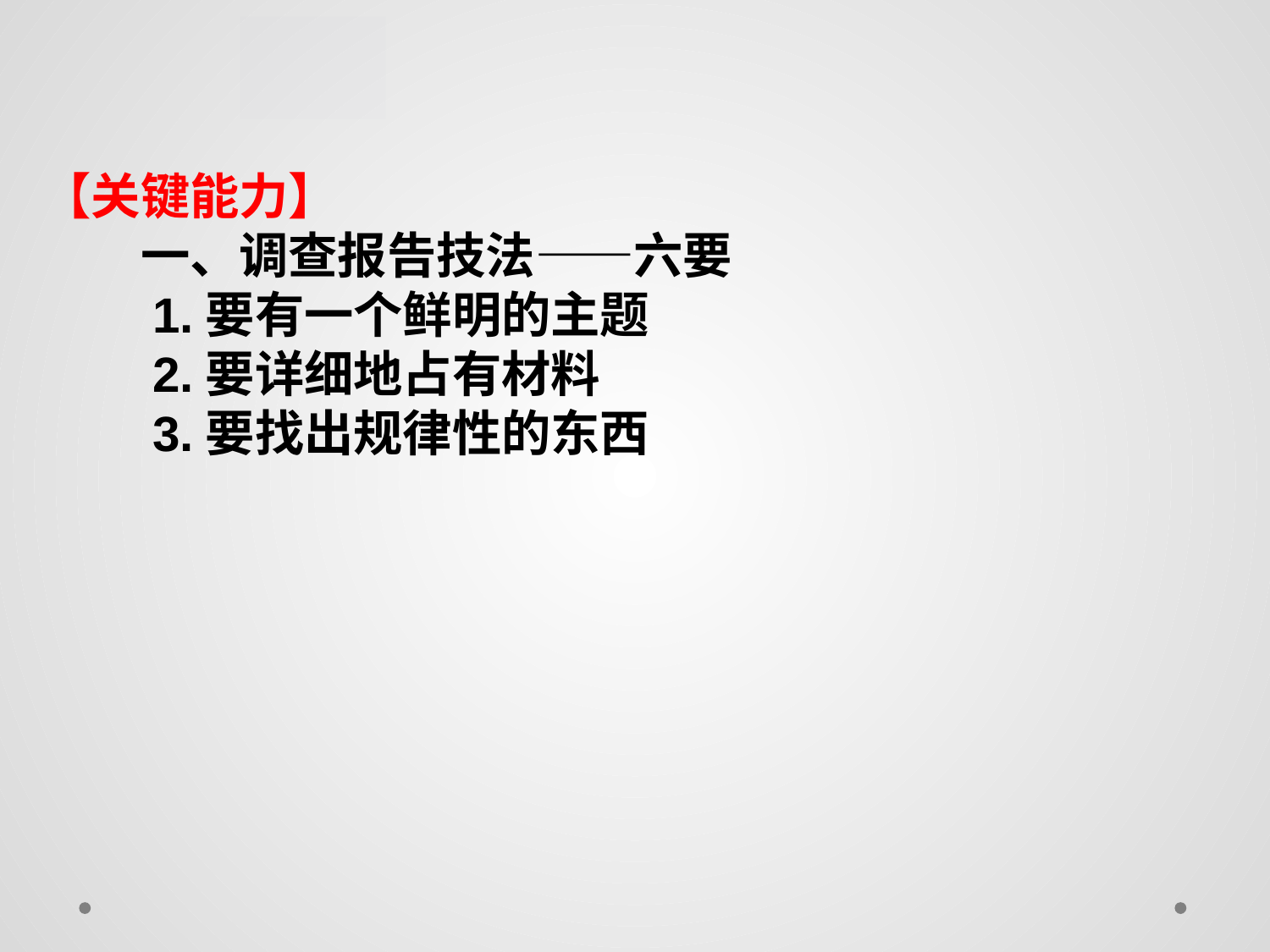

【关键能力】
　　一、调查报告技法——六要
　　1.要有一个鲜明的主题
　　2.要详细地占有材料
　　3.要找出规律性的东西